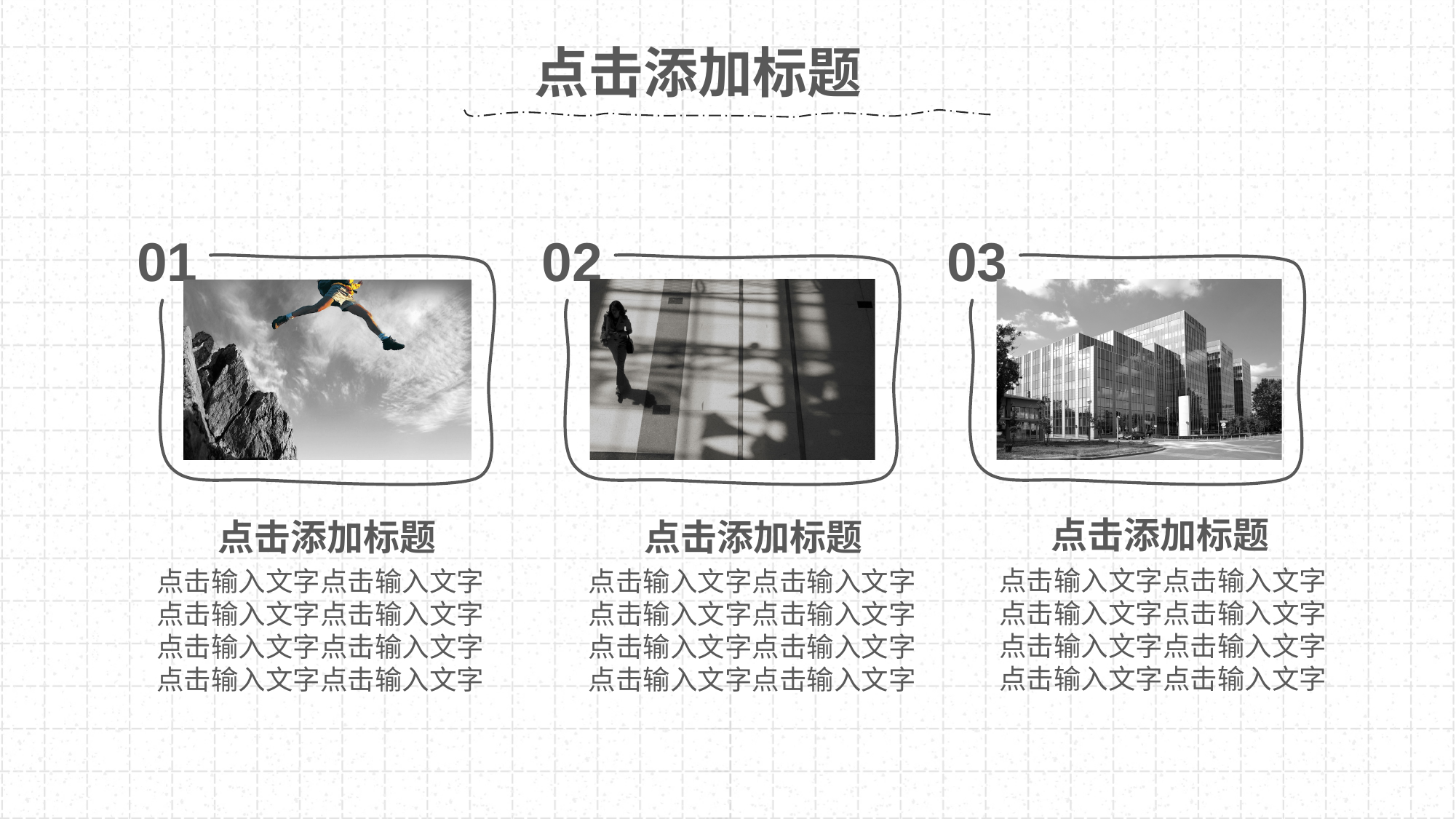

点击添加标题

01

02

03

点击添加标题
点击输入文字点击输入文字点击输入文字点击输入文字
点击输入文字点击输入文字点击输入文字点击输入文字
点击添加标题
点击输入文字点击输入文字点击输入文字点击输入文字
点击输入文字点击输入文字点击输入文字点击输入文字
点击添加标题
点击输入文字点击输入文字点击输入文字点击输入文字
点击输入文字点击输入文字点击输入文字点击输入文字